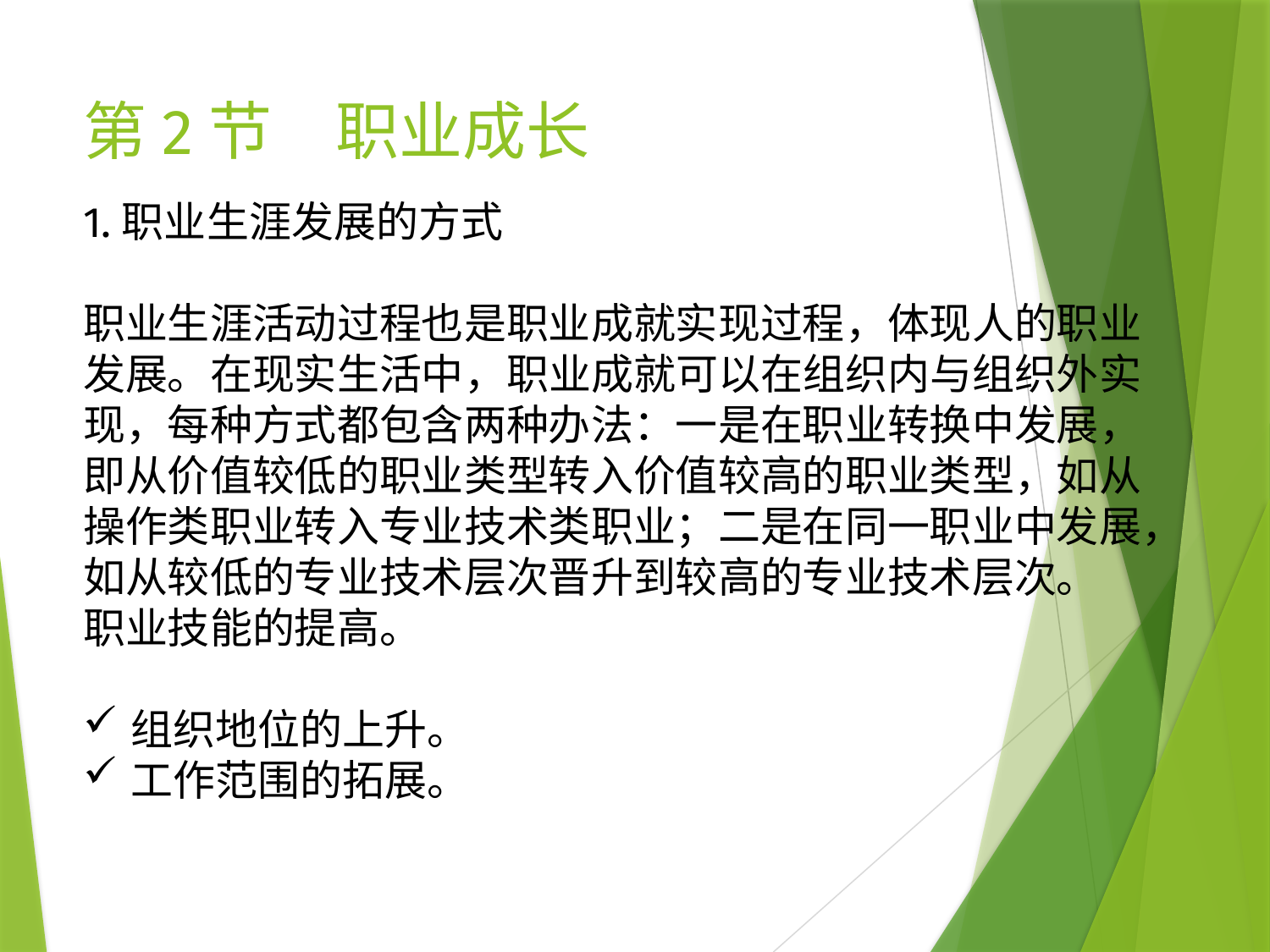

# 第2节　职业成长
1.职业生涯发展的方式

职业生涯活动过程也是职业成就实现过程，体现人的职业发展。在现实生活中，职业成就可以在组织内与组织外实现，每种方式都包含两种办法：一是在职业转换中发展，即从价值较低的职业类型转入价值较高的职业类型，如从操作类职业转入专业技术类职业；二是在同一职业中发展，如从较低的专业技术层次晋升到较高的专业技术层次。
职业技能的提高。

组织地位的上升。
工作范围的拓展。